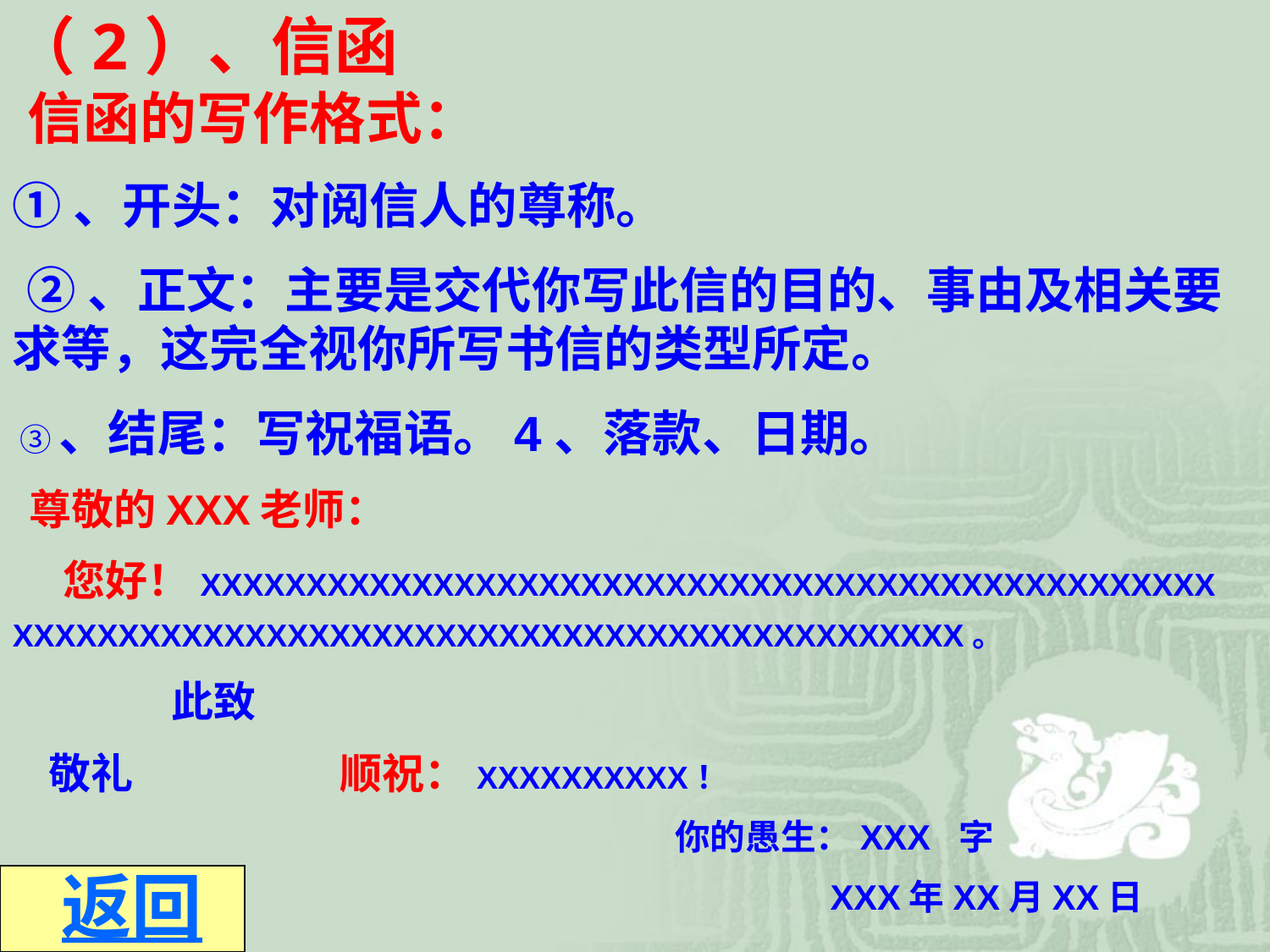

（2）、信函

 信函的写作格式：
①、开头：对阅信人的尊称。
  ②、正文：主要是交代你写此信的目的、事由及相关要求等，这完全视你所写书信的类型所定。
 ③、结尾：写祝福语。4、落款、日期。
 尊敬的XXX老师：
      您好！XXXXXXXXXXXXXXXXXXXXXXXXXXXXXXXXXXXXXXXXXXXXXXXX
XXXXXXXXXXXXXXXXXXXXXXXXXXXXXXXXXXXXXXXXXXXXX。
                     此致
    敬礼                            顺祝：XXXXXXXXXX！
                                                                                           你的愚生：XXX  字
                                                                                    XXX年XX月XX日
  返回